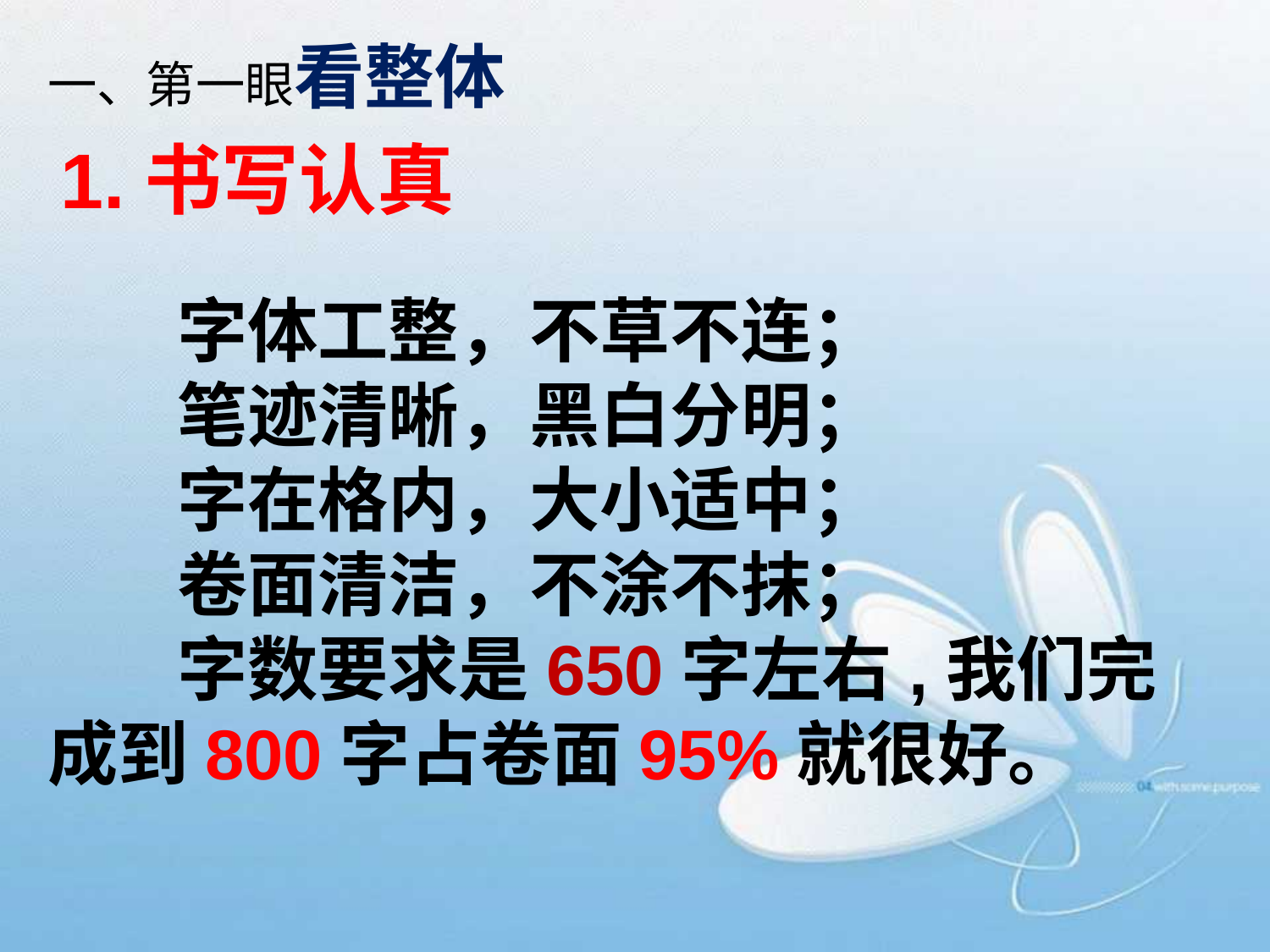

一、第一眼看整体

1.书写认真

       字体工整，不草不连；
       笔迹清晰，黑白分明；
       字在格内，大小适中；
       卷面清洁，不涂不抹；
       字数要求是650字左右,我们完成到800字占卷面95%就很好。